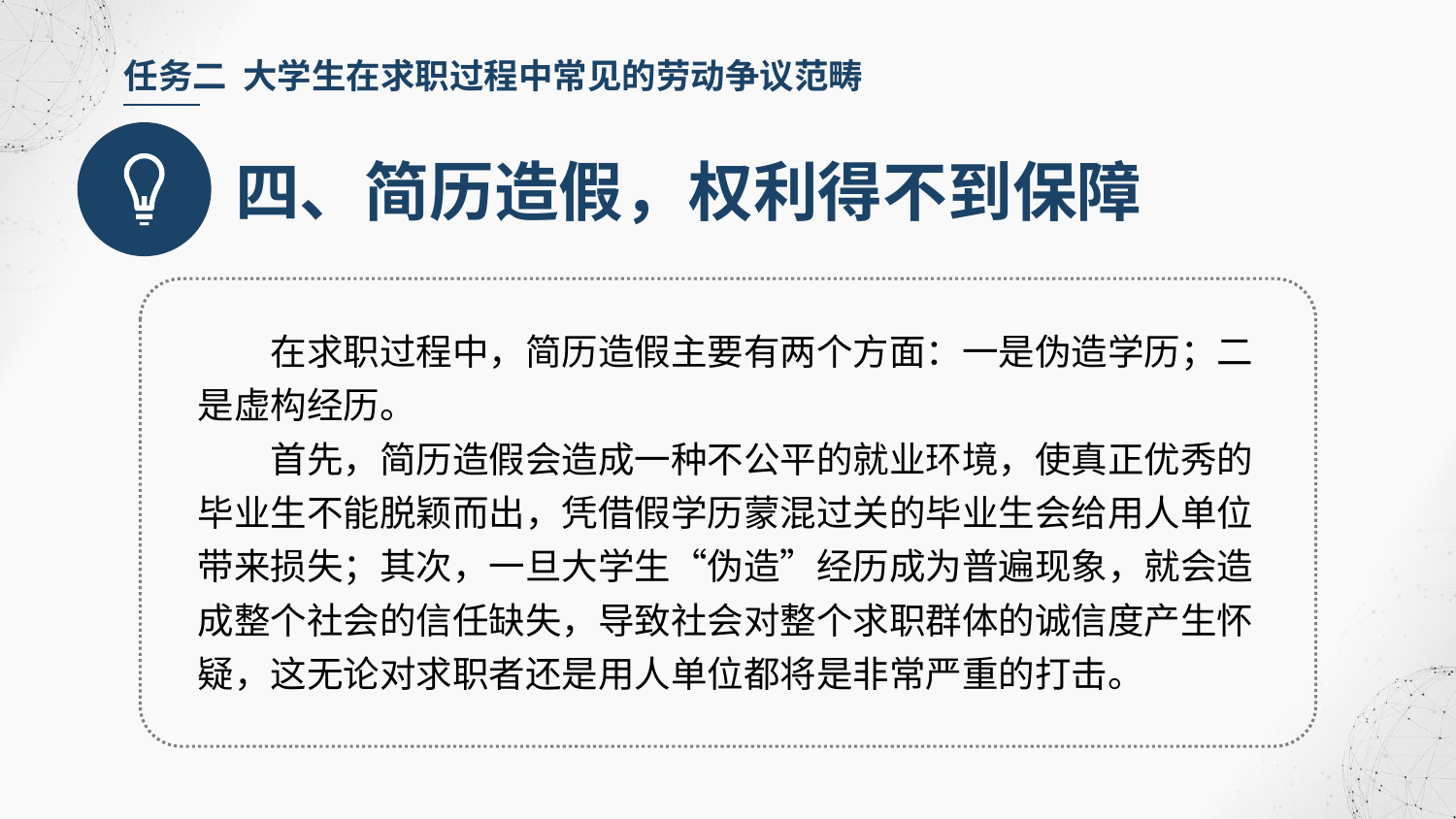

任务二  大学生在求职过程中常见的劳动争议范畴

四、简历造假，权利得不到保障

在求职过程中，简历造假主要有两个方面：一是伪造学历；二是虚构经历。
首先，简历造假会造成一种不公平的就业环境，使真正优秀的毕业生不能脱颖而出，凭借假学历蒙混过关的毕业生会给用人单位带来损失；其次，一旦大学生“伪造”经历成为普遍现象，就会造成整个社会的信任缺失，导致社会对整个求职群体的诚信度产生怀疑，这无论对求职者还是用人单位都将是非常严重的打击。